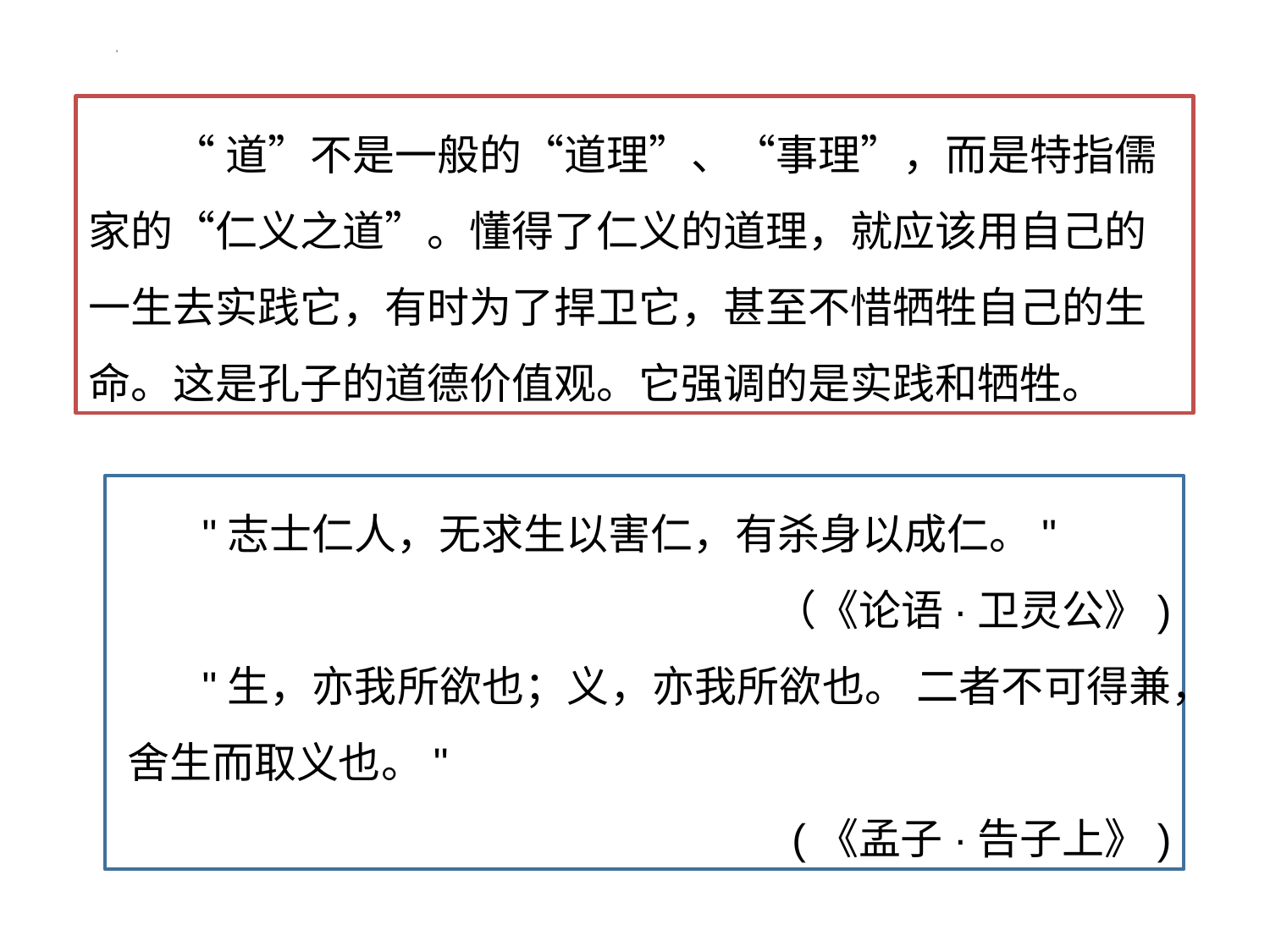

“道”不是一般的“道理”、“事理”，而是特指儒家的“仁义之道”。懂得了仁义的道理，就应该用自己的一生去实践它，有时为了捍卫它，甚至不惜牺牲自己的生命。这是孔子的道德价值观。它强调的是实践和牺牲。
"志士仁人，无求生以害仁，有杀身以成仁。"
                        （《论语·卫灵公》)
"生，亦我所欲也；义，亦我所欲也。 二者不可得兼， 舍生而取义也。"
                     (《孟子·告子上》)